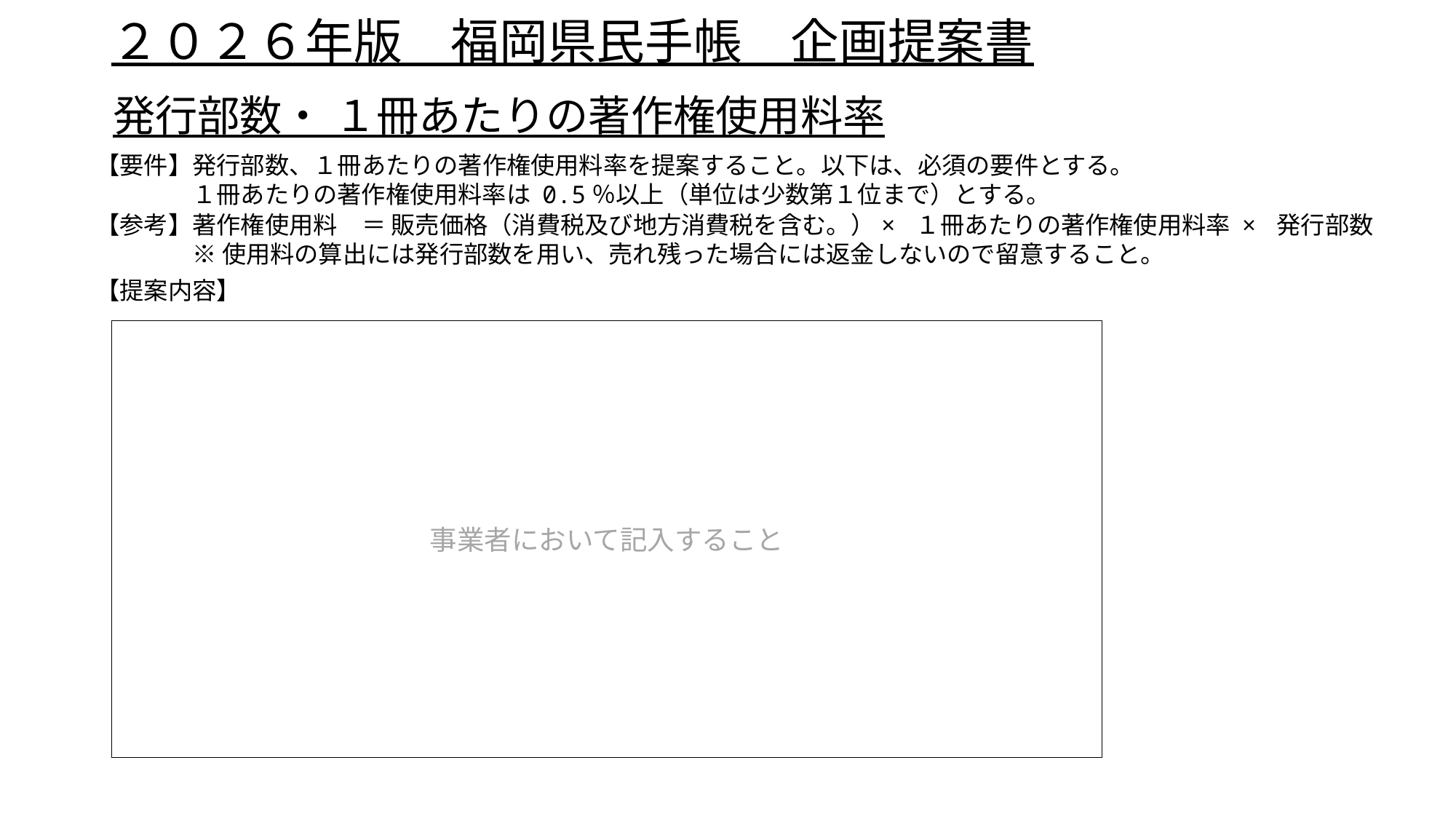

# ２０２６年版　福岡県民手帳　企画提案書
発行部数・ １冊あたりの著作権使用料率
【要件】発行部数、１冊あたりの著作権使用料率を提案すること。以下は、必須の要件とする。
　　　　１冊あたりの著作権使用料率は 0.5％以上（単位は少数第１位まで）とする。
【参考】著作権使用料　＝ 販売価格（消費税及び地方消費税を含む。）× １冊あたりの著作権使用料率 × 発行部数
　　　　※ 使用料の算出には発行部数を用い、売れ残った場合には返金しないので留意すること。
【提案内容】

事業者において記入すること